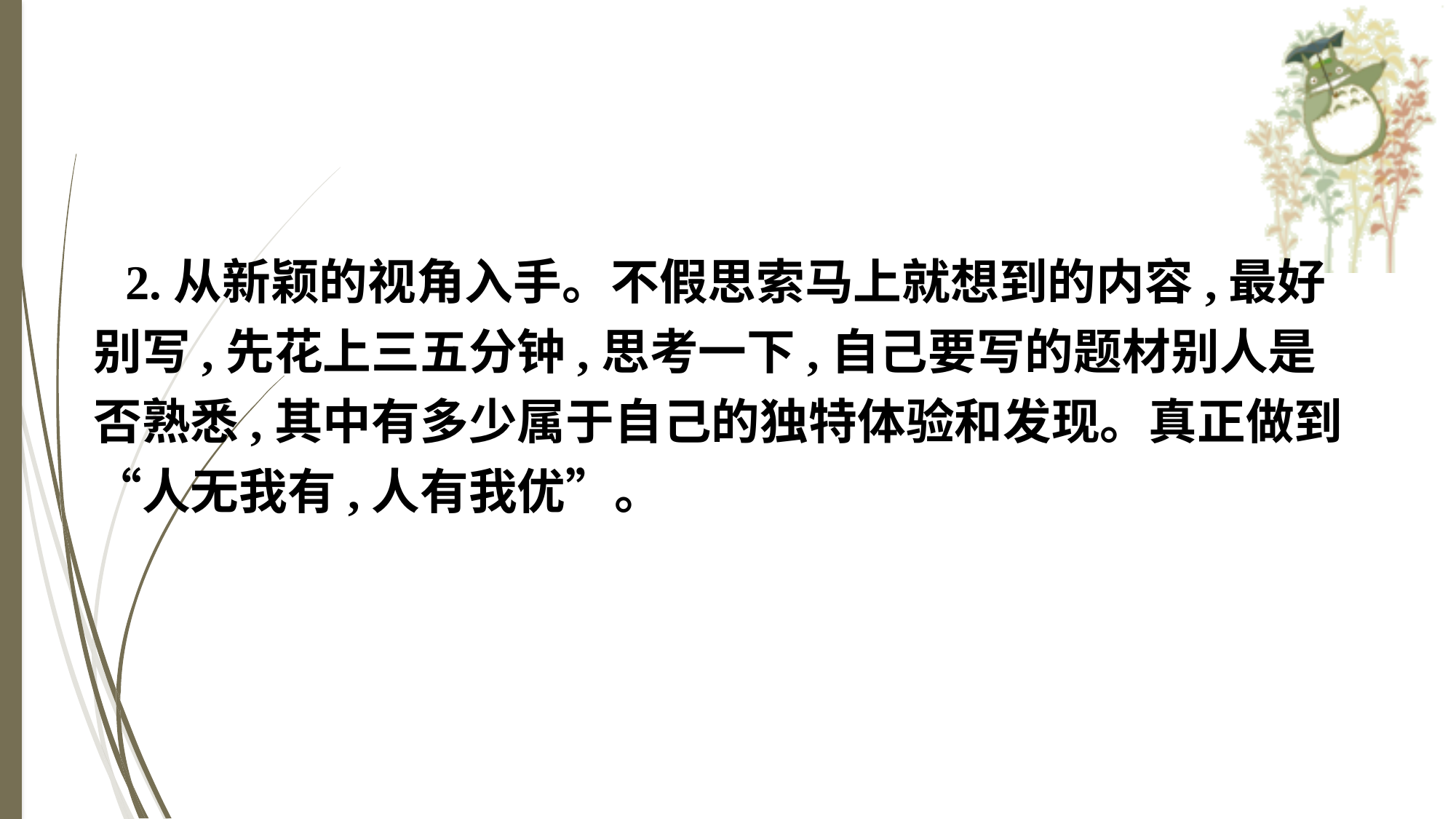

2.从新颖的视角入手。不假思索马上就想到的内容,最好别写,先花上三五分钟,思考一下,自己要写的题材别人是否熟悉,其中有多少属于自己的独特体验和发现。真正做到“人无我有,人有我优”。